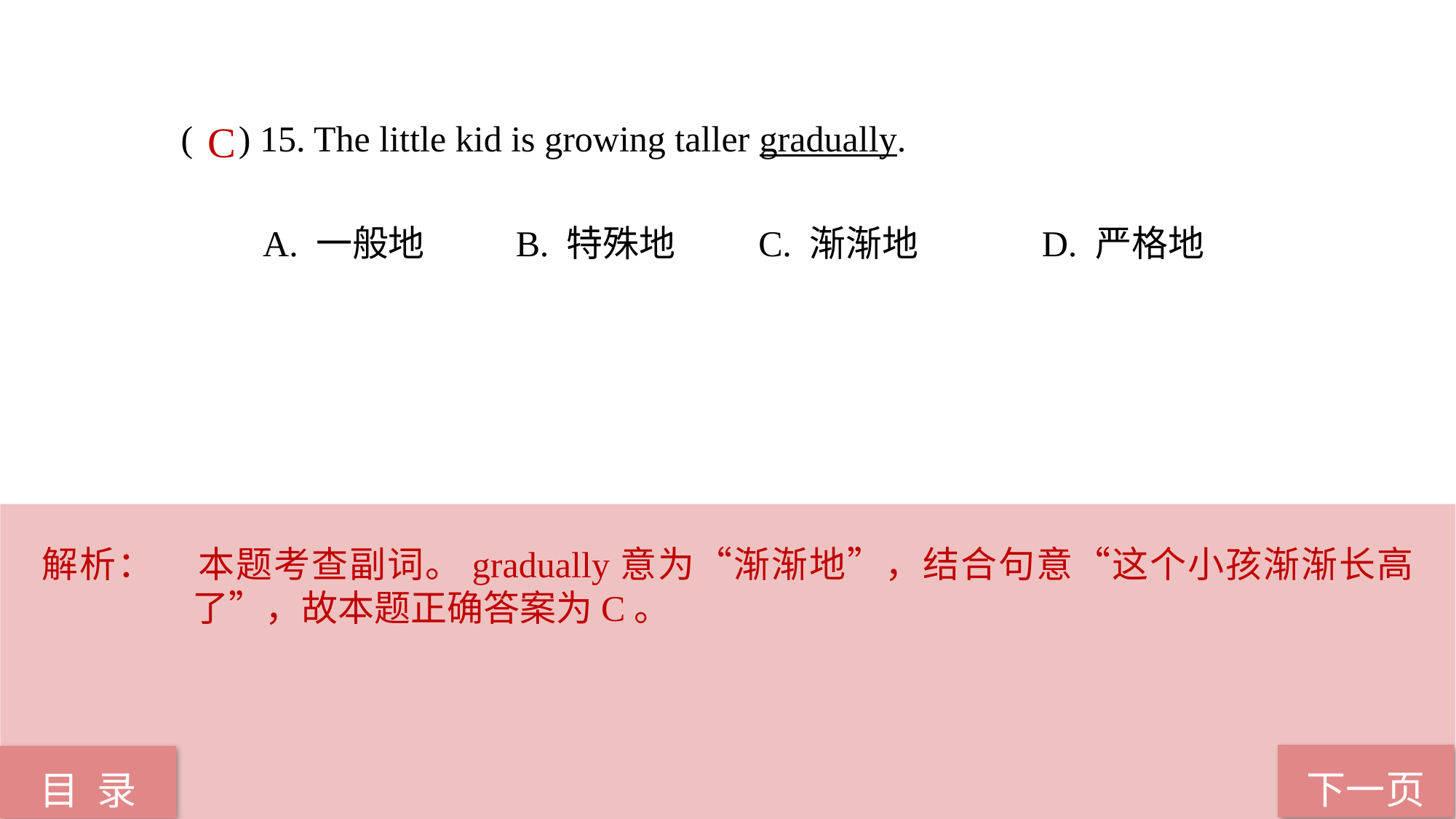

(     ) 15. The little kid is growing taller gradually.

         A. 一般地          B. 特殊地         C. 渐渐地              D. 严格地
C
解析：	本题考查副词。gradually意为“渐渐地”，结合句意“这个小孩渐渐长高了”，故本题正确答案为C。